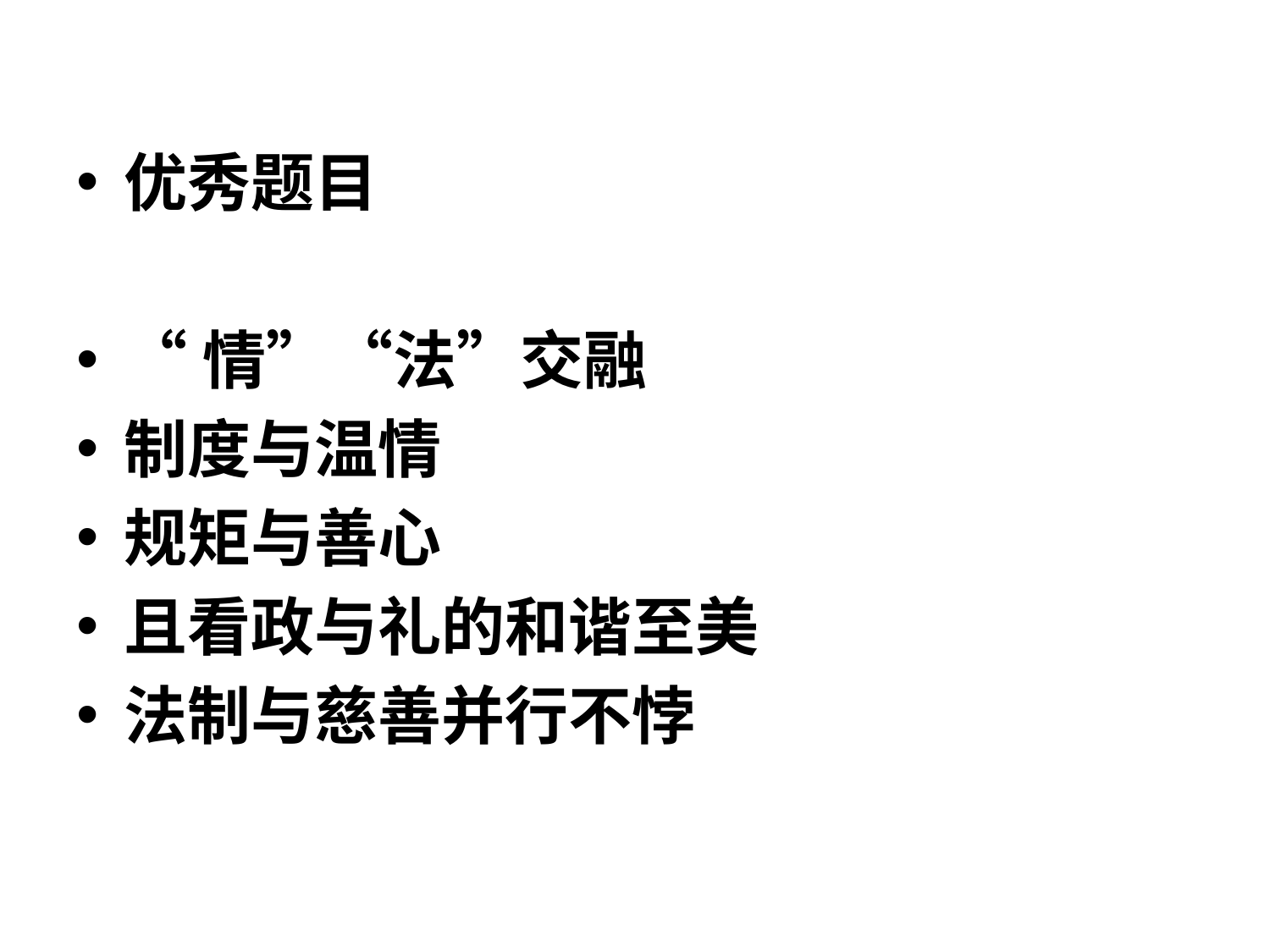

优秀题目

“情”“法”交融
制度与温情
规矩与善心
且看政与礼的和谐至美
法制与慈善并行不悖